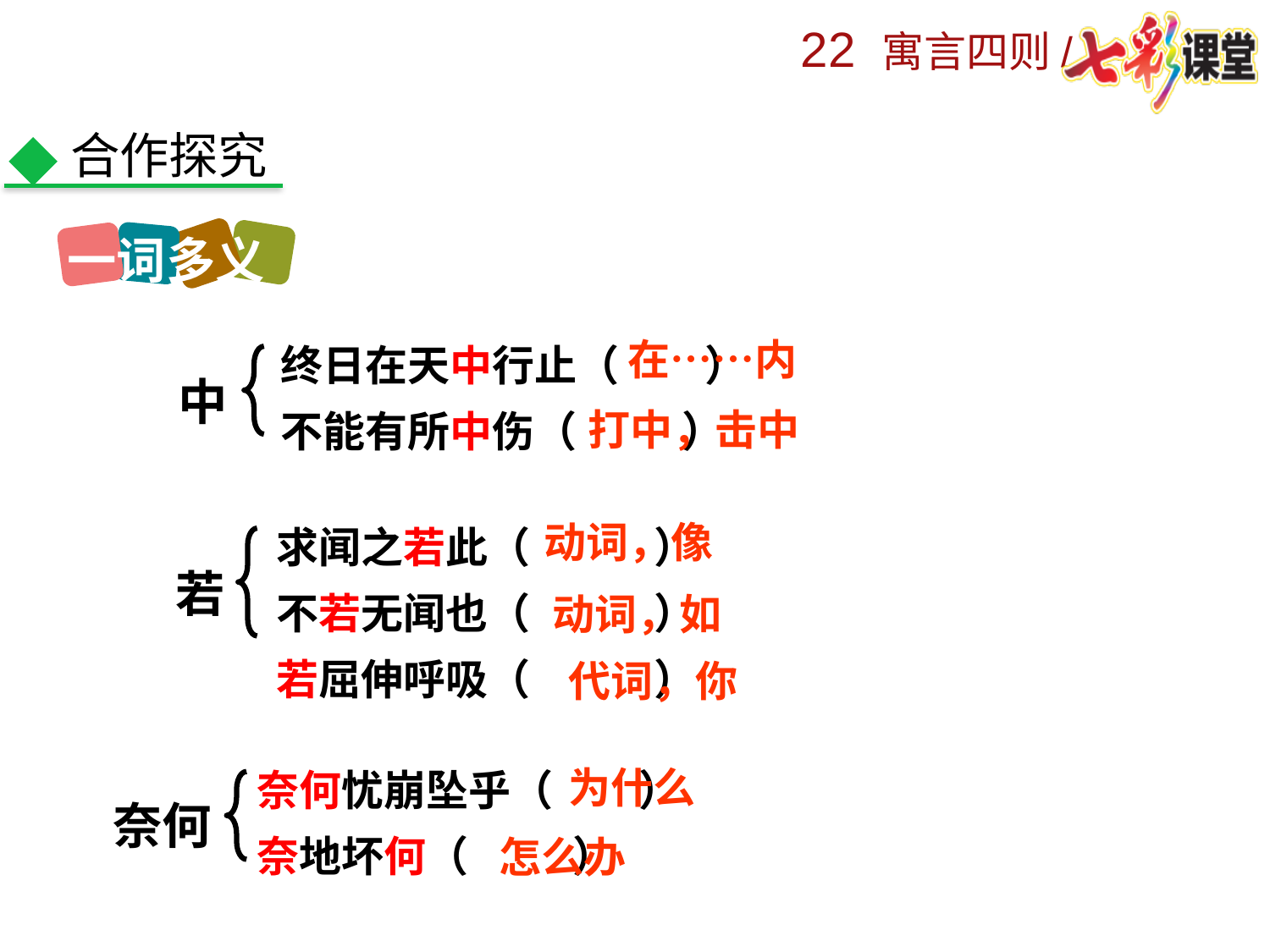

合作探究

一词多义

终日在天中行止（         ）
不能有所中伤（           ）
在……内

中
打中，击中
求闻之若此（             ）
不若无闻也（             ）
若屈伸呼吸（             ）
动词，像

若
动词，如
代词，你
奈何忧崩坠乎（         ）
奈地坏何（           ）
为什么
奈何

怎么办